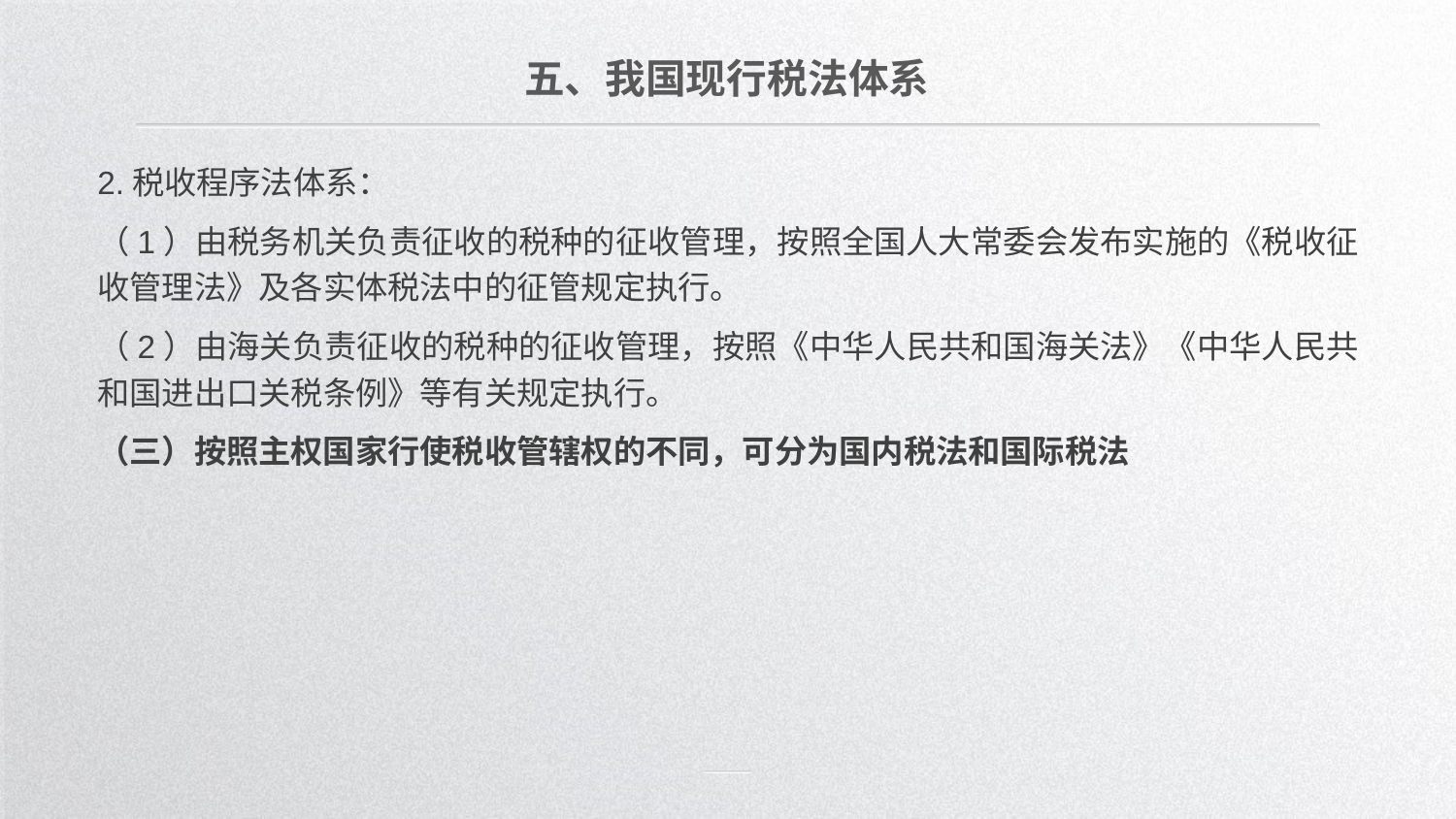

五、我国现行税法体系
2.税收程序法体系：
（1）由税务机关负责征收的税种的征收管理，按照全国人大常委会发布实施的《税收征收管理法》及各实体税法中的征管规定执行。
（2）由海关负责征收的税种的征收管理，按照《中华人民共和国海关法》《中华人民共和国进出口关税条例》等有关规定执行。
（三）按照主权国家行使税收管辖权的不同，可分为国内税法和国际税法